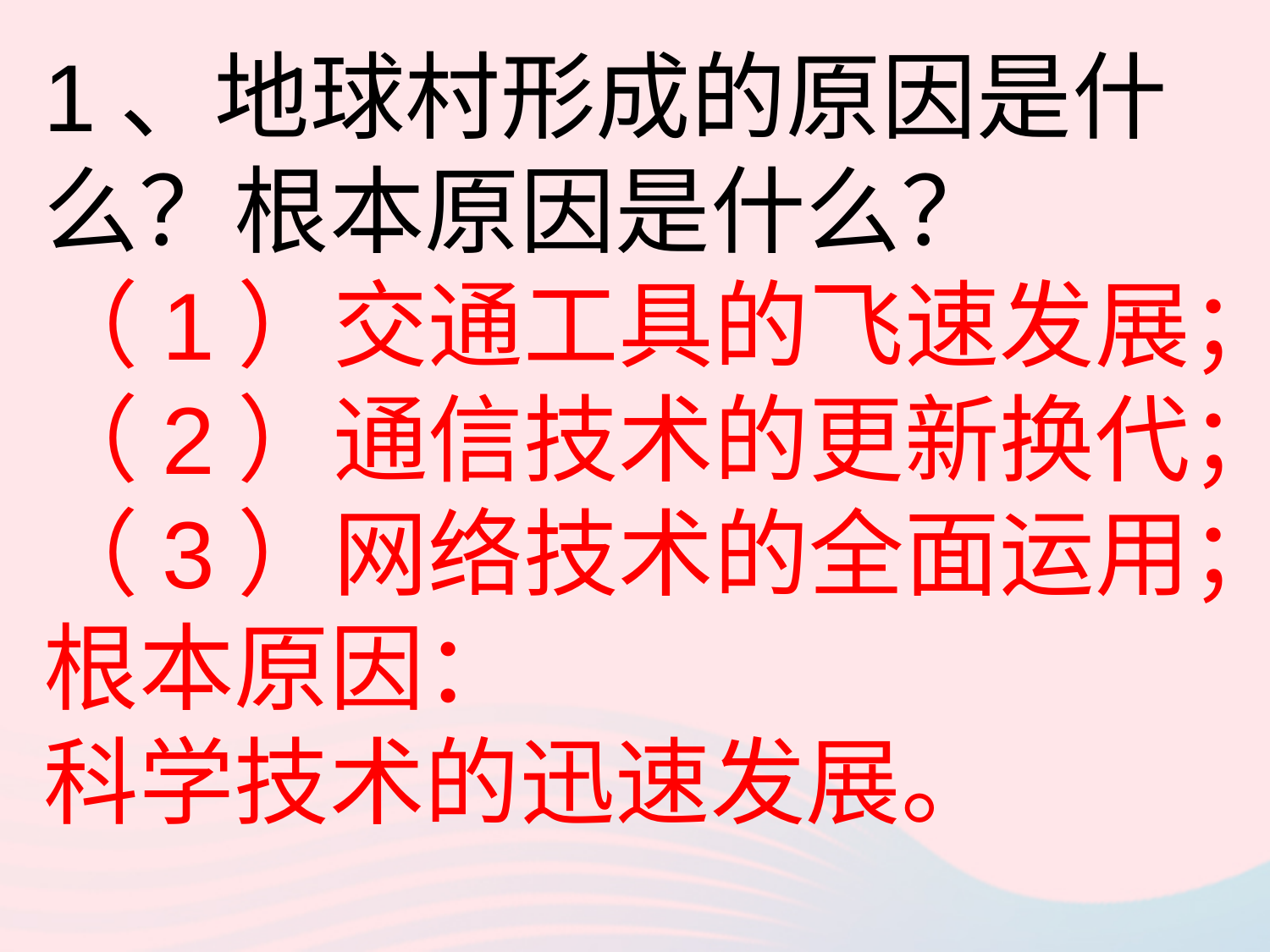

1、地球村形成的原因是什么？根本原因是什么？
（1）交通工具的飞速发展；
（2）通信技术的更新换代；
（3）网络技术的全面运用；
根本原因：
科学技术的迅速发展。